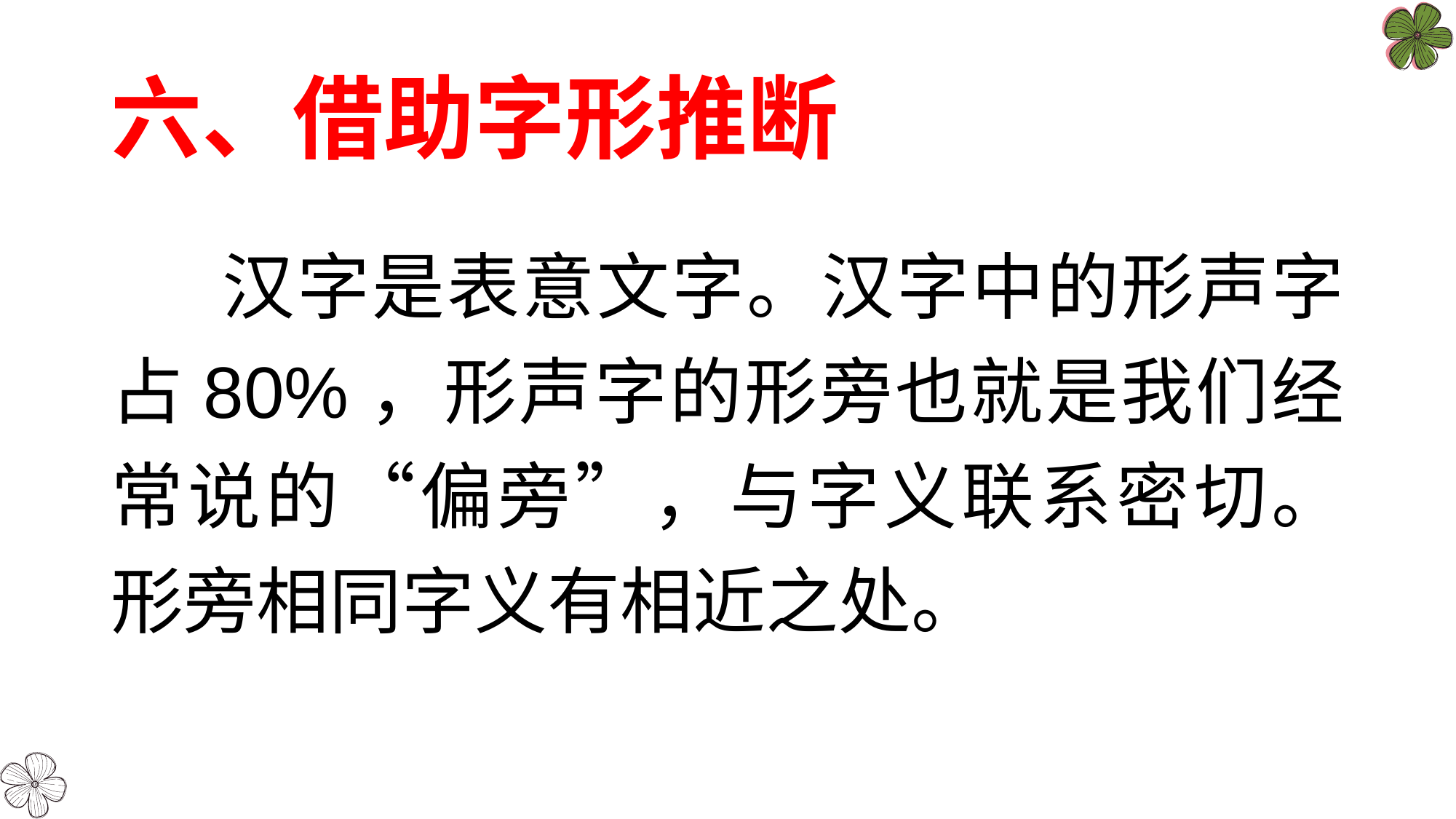

# 六、借助字形推断
	汉字是表意文字。汉字中的形声字占80%，形声字的形旁也就是我们经常说的“偏旁”，与字义联系密切。形旁相同字义有相近之处。